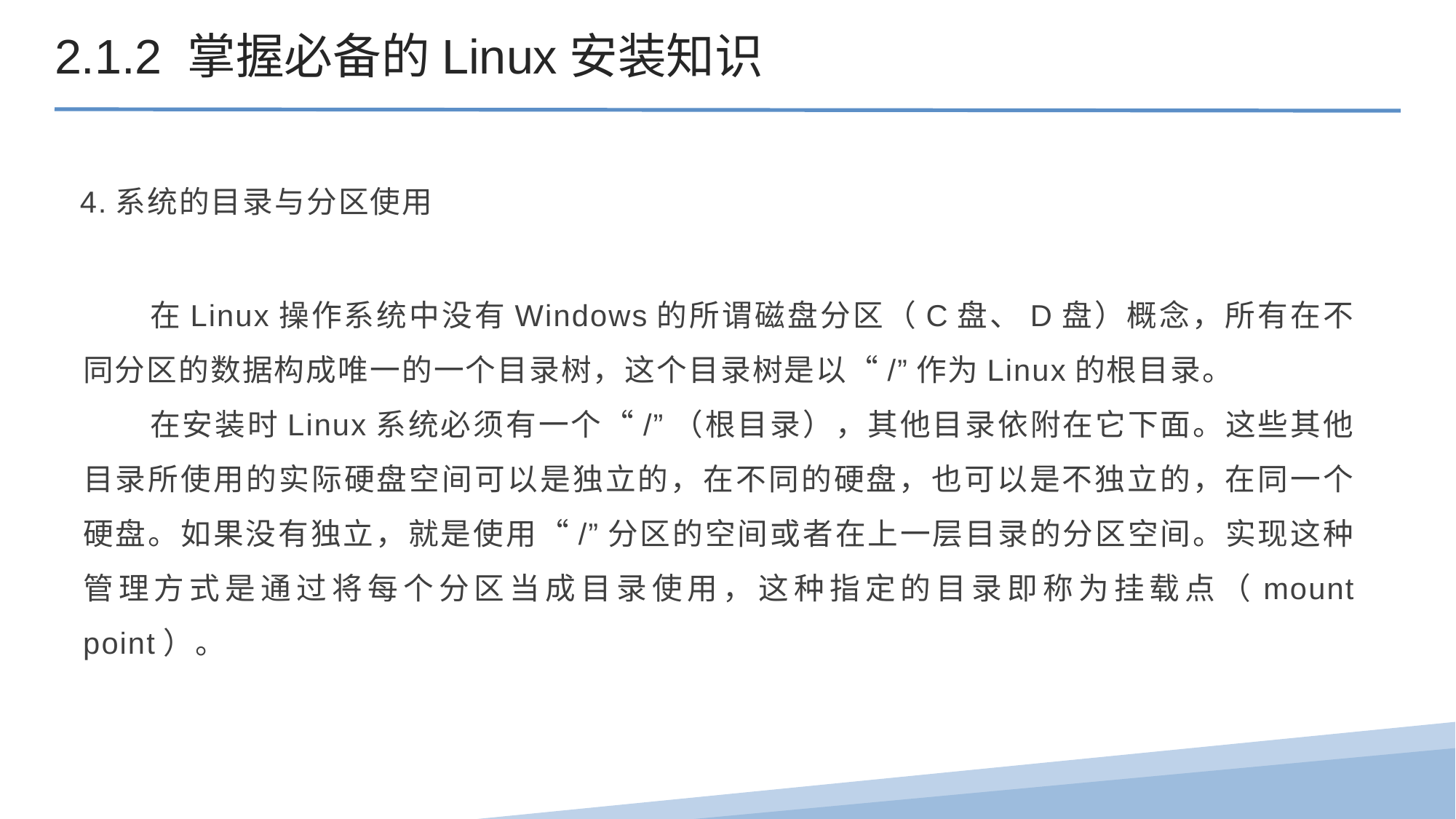

2.1.2 掌握必备的Linux安装知识
4.系统的目录与分区使用
   在Linux操作系统中没有Windows的所谓磁盘分区（C盘、D盘）概念，所有在不同分区的数据构成唯一的一个目录树，这个目录树是以“/”作为Linux的根目录。
   在安装时Linux系统必须有一个“/”（根目录），其他目录依附在它下面。这些其他目录所使用的实际硬盘空间可以是独立的，在不同的硬盘，也可以是不独立的，在同一个硬盘。如果没有独立，就是使用“/”分区的空间或者在上一层目录的分区空间。实现这种管理方式是通过将每个分区当成目录使用，这种指定的目录即称为挂载点（mount point）。